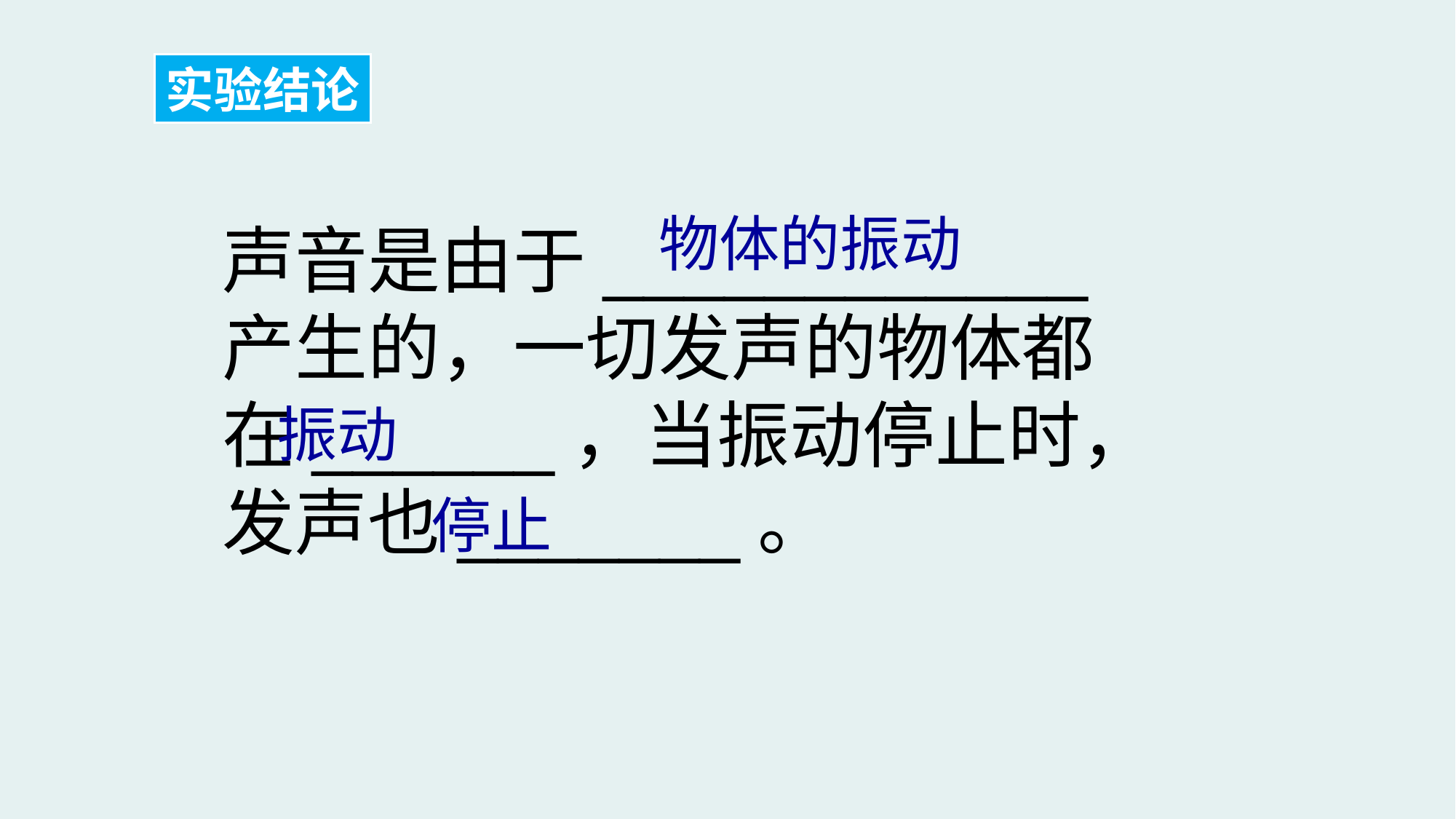

实验结论
物体的振动
声音是由于____________产生的，一切发声的物体都在______，当振动停止时，发声也_______。
振动
停止